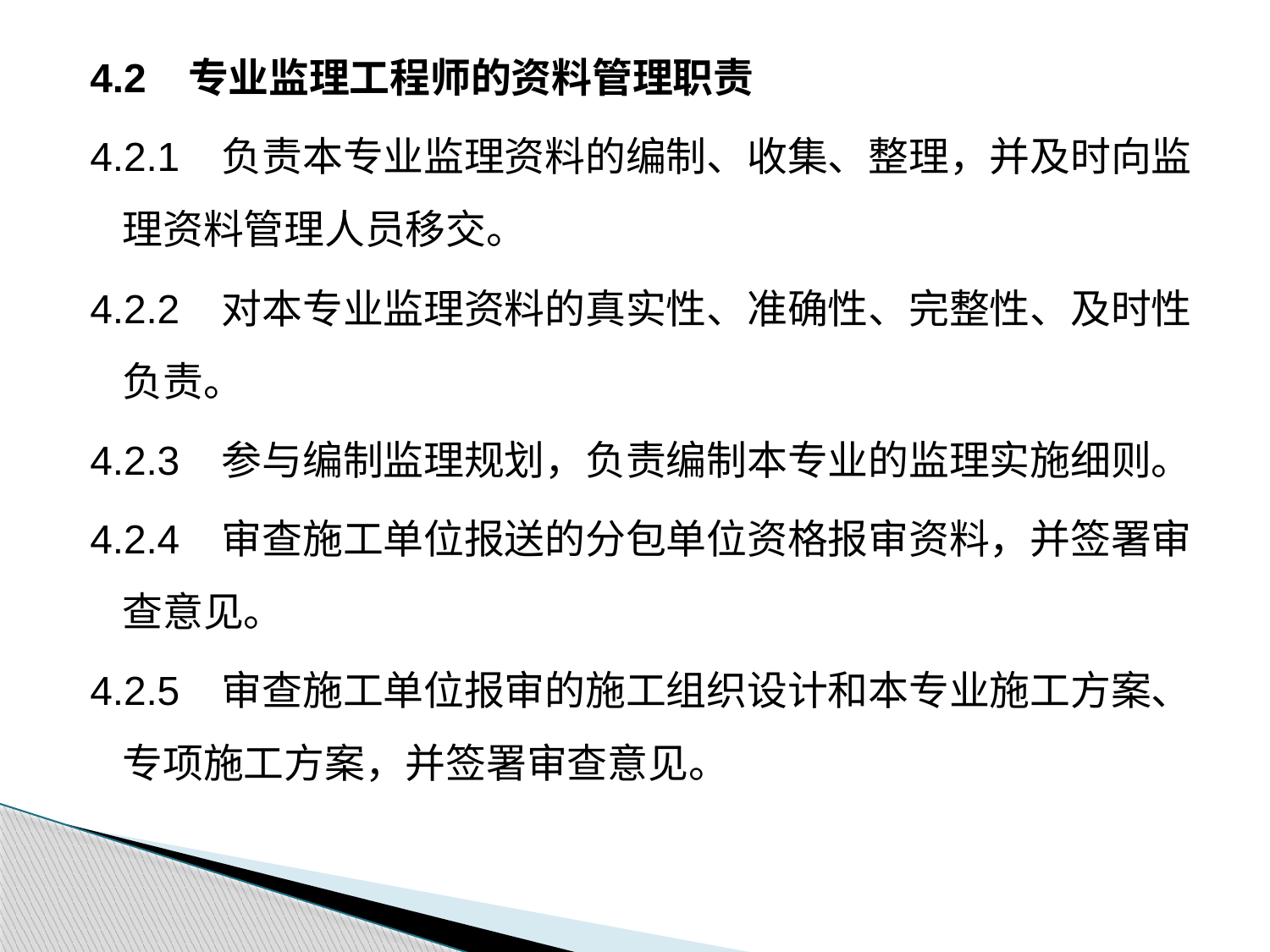

4.2   专业监理工程师的资料管理职责
4.2.1   负责本专业监理资料的编制、收集、整理，并及时向监理资料管理人员移交。
4.2.2   对本专业监理资料的真实性、准确性、完整性、及时性负责。
4.2.3   参与编制监理规划，负责编制本专业的监理实施细则。
4.2.4   审查施工单位报送的分包单位资格报审资料，并签署审查意见。
4.2.5   审查施工单位报审的施工组织设计和本专业施工方案、专项施工方案，并签署审查意见。